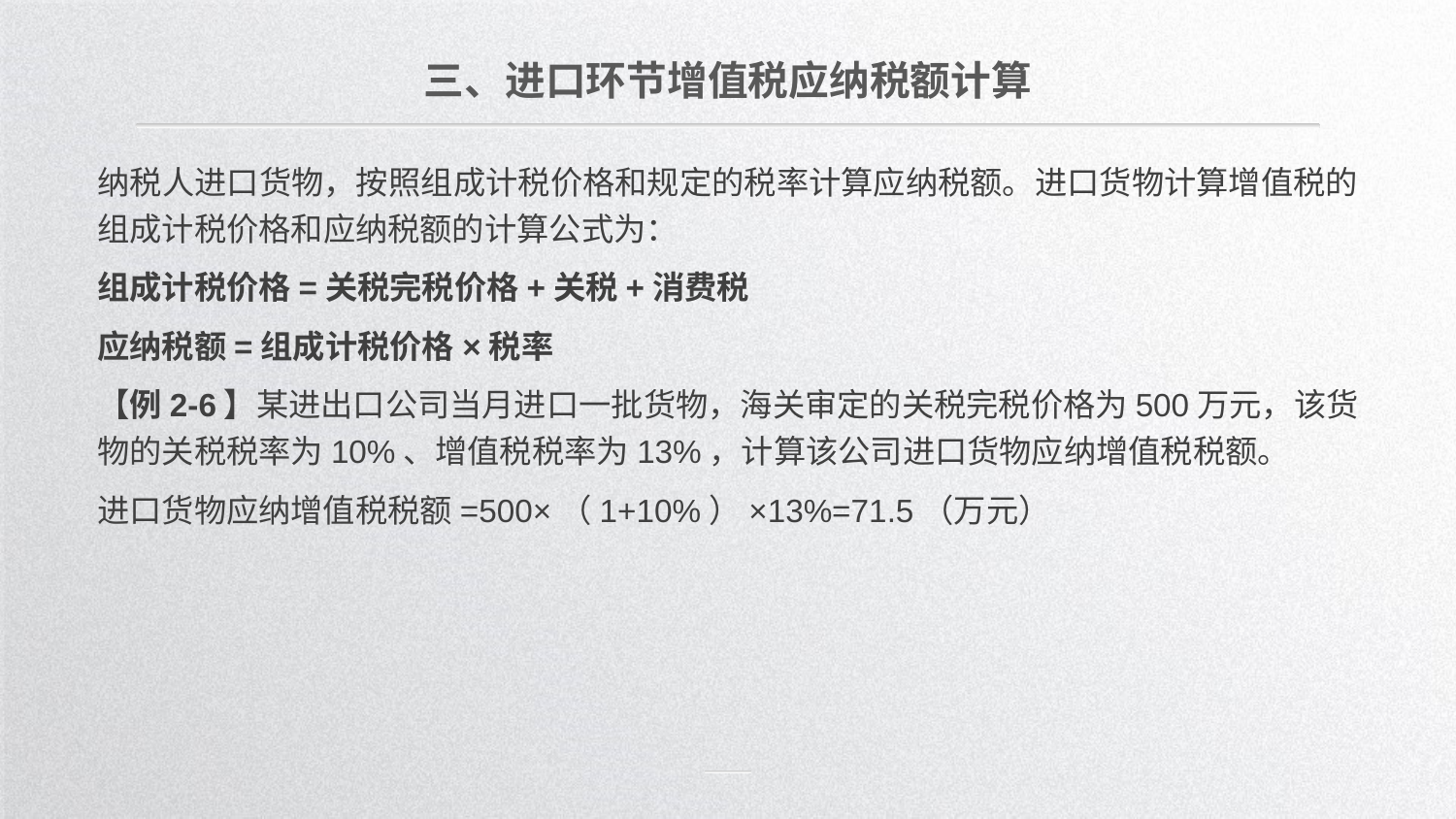

三、进口环节增值税应纳税额计算
纳税人进口货物，按照组成计税价格和规定的税率计算应纳税额。进口货物计算增值税的组成计税价格和应纳税额的计算公式为：
组成计税价格=关税完税价格+关税+消费税
应纳税额=组成计税价格×税率
【例2-6】某进出口公司当月进口一批货物，海关审定的关税完税价格为500万元，该货物的关税税率为10%、增值税税率为13%，计算该公司进口货物应纳增值税税额。
进口货物应纳增值税税额=500×（1+10%）×13%=71.5（万元）